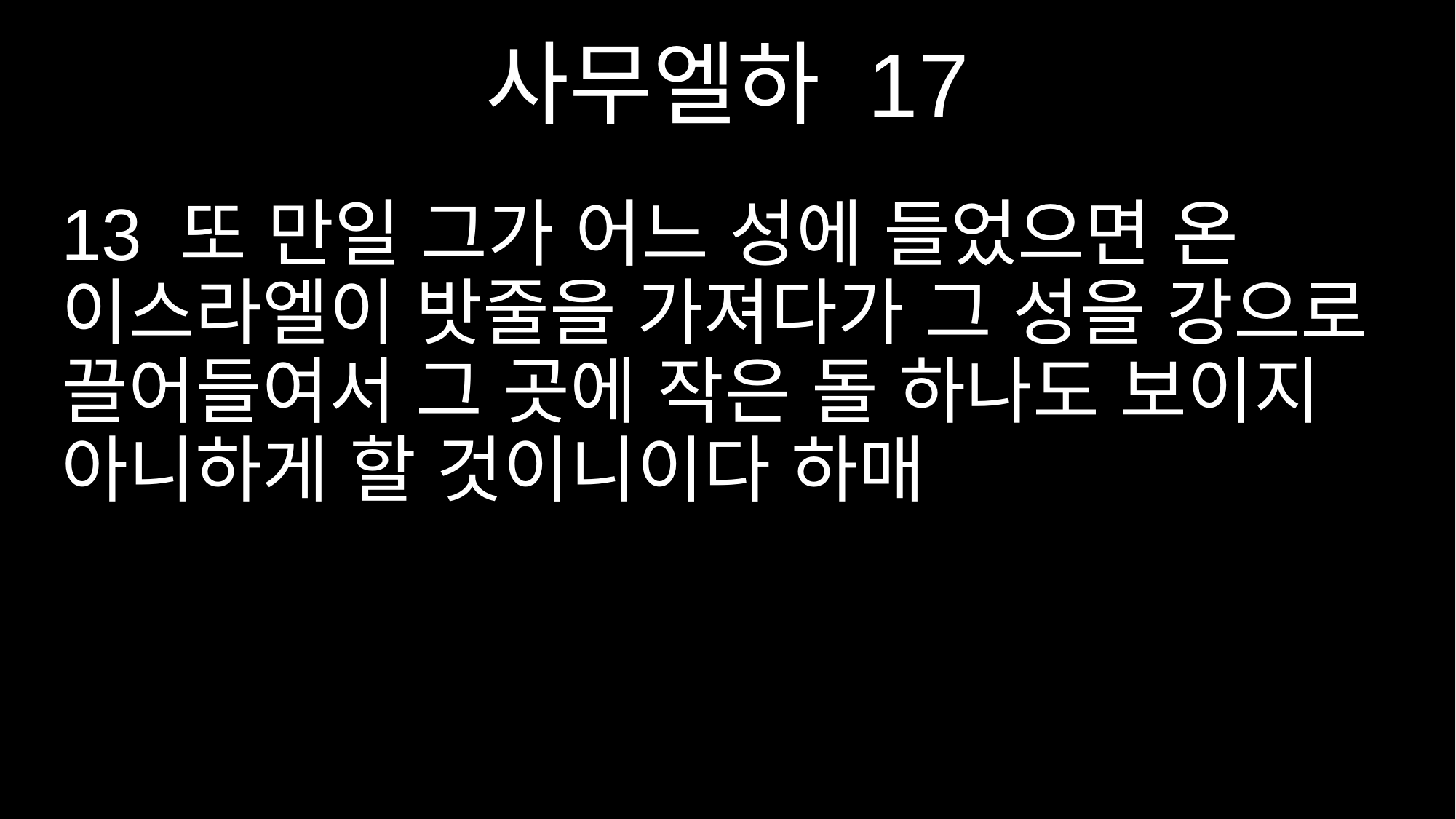

사무엘하 17
13 또 만일 그가 어느 성에 들었으면 온 이스라엘이 밧줄을 가져다가 그 성을 강으로 끌어들여서 그 곳에 작은 돌 하나도 보이지 아니하게 할 것이니이다 하매